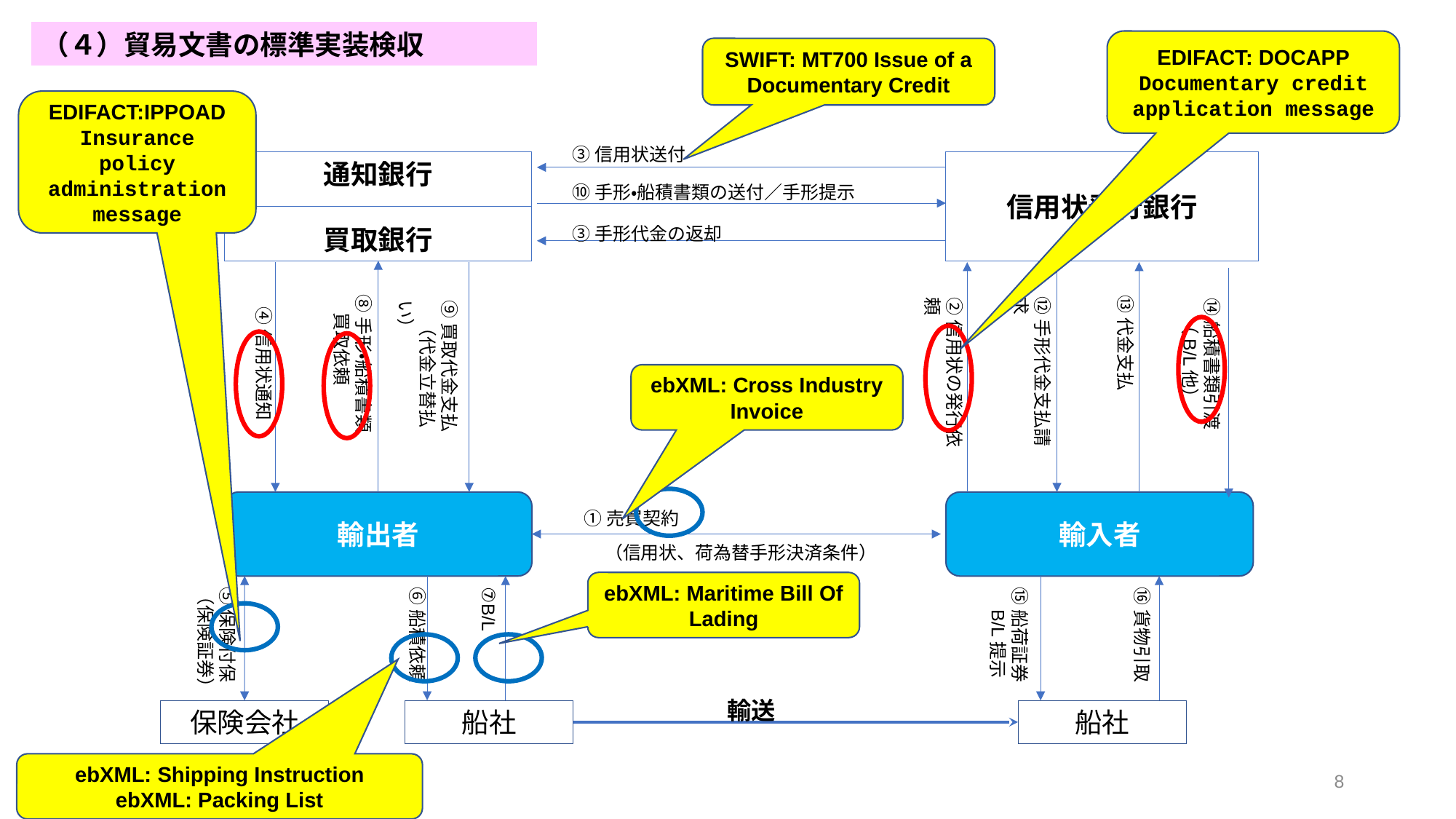

（４）貿易文書の標準実装検収
EDIFACT: DOCAPP Documentary credit application message
SWIFT: MT700 Issue of a Documentary Credit
EDIFACT:IPPOAD
Insurance policy administration message
③信用状送付
通知銀行

買取銀行

信用状発行銀行

⑩手形・船積書類の送付／手形提示
③手形代金の返却
⑧手形・船積書類
　買取依頼
⑬代金支払
⑫手形代金支払請求
②信用状の発行依頼
⑭船積書類引渡
　（B/L他）
⑨買取代金支払
　（代金立替払い）
④信用状通知

ebXML: Cross Industry Invoice

輸入者
輸出者
①売買契約
（信用状、荷為替手形決済条件）
ebXML: Maritime Bill Of Lading
⑯貨物引取
⑮船荷証券
　B/L提示
⑤保険付保
（保険証券）
➅船積依頼
⑦B/L

輸送
保険会社
船社
船社
ebXML: Shipping Instruction
ebXML: Packing List
8